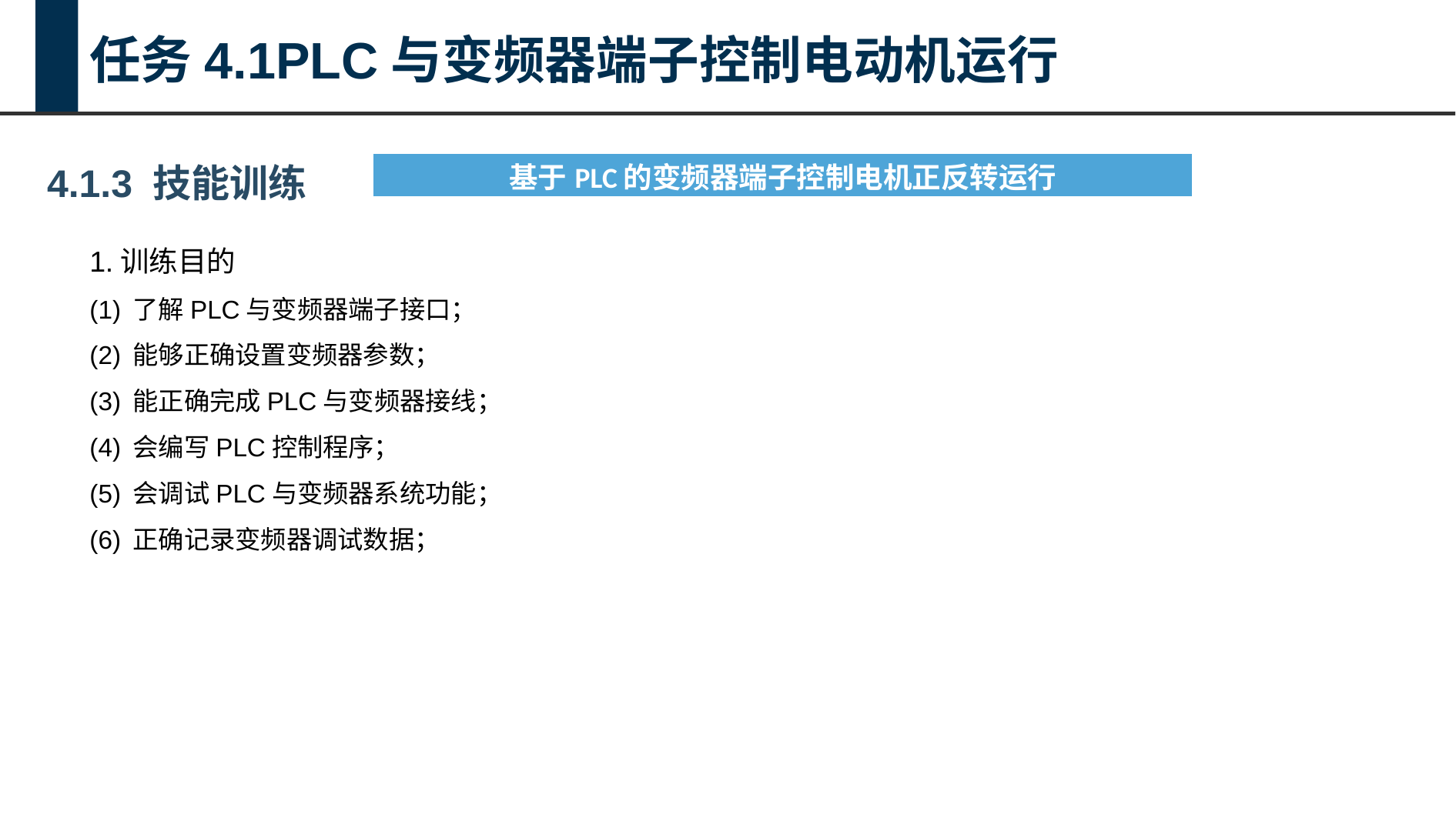

任务4.1PLC与变频器端子控制电动机运行
4.1.3 技能训练
| 基于PLC的变频器端子控制电机正反转运行 |
| --- |
1.训练目的
了解PLC与变频器端子接口；
能够正确设置变频器参数；
能正确完成PLC与变频器接线；
会编写PLC控制程序；
会调试PLC与变频器系统功能；
正确记录变频器调试数据；